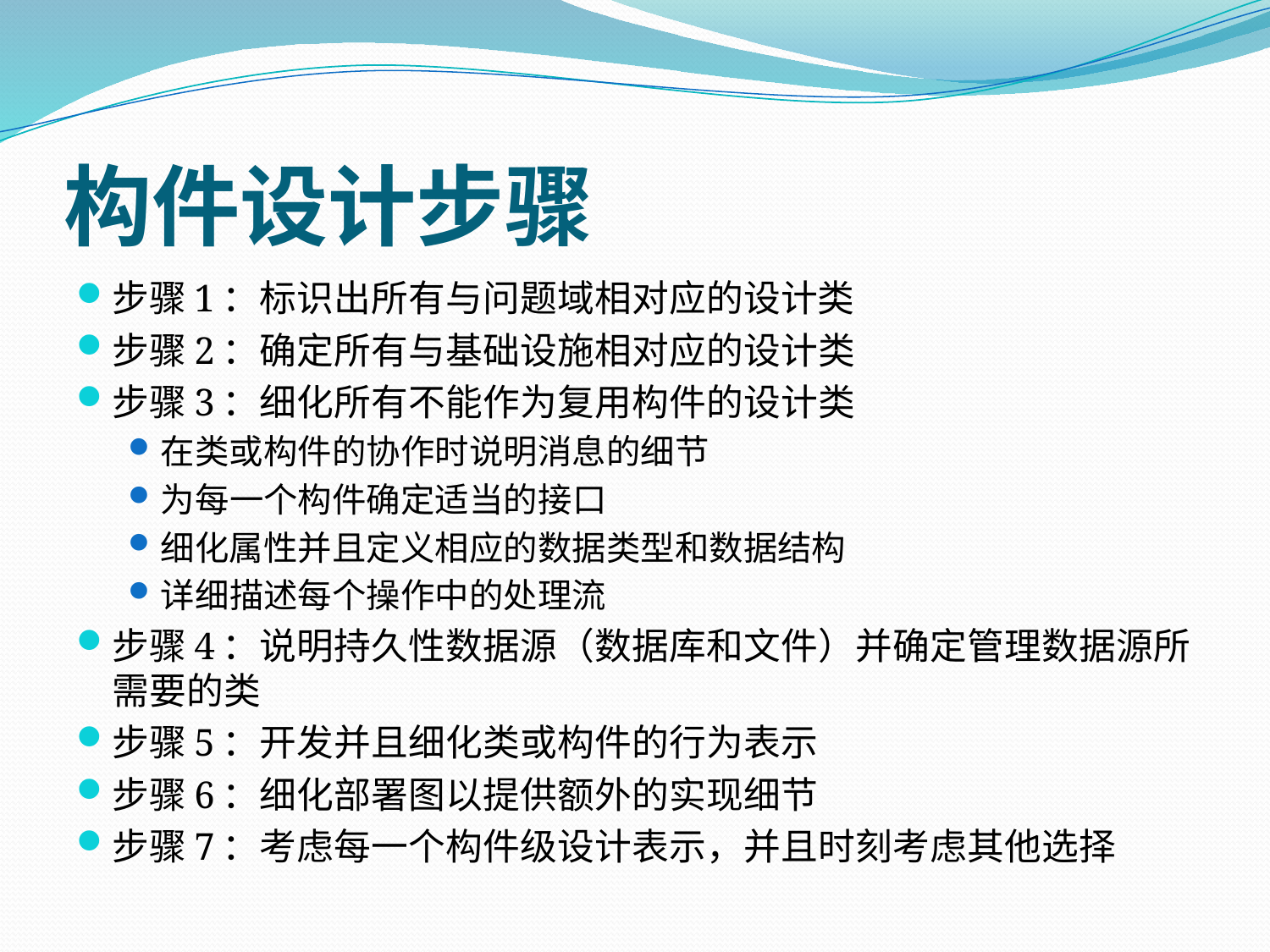

# 构件设计步骤
步骤1：标识出所有与问题域相对应的设计类
步骤2：确定所有与基础设施相对应的设计类
步骤3：细化所有不能作为复用构件的设计类
在类或构件的协作时说明消息的细节
为每一个构件确定适当的接口
细化属性并且定义相应的数据类型和数据结构
详细描述每个操作中的处理流
步骤4：说明持久性数据源（数据库和文件）并确定管理数据源所需要的类
步骤5：开发并且细化类或构件的行为表示
步骤6：细化部署图以提供额外的实现细节
步骤7：考虑每一个构件级设计表示，并且时刻考虑其他选择